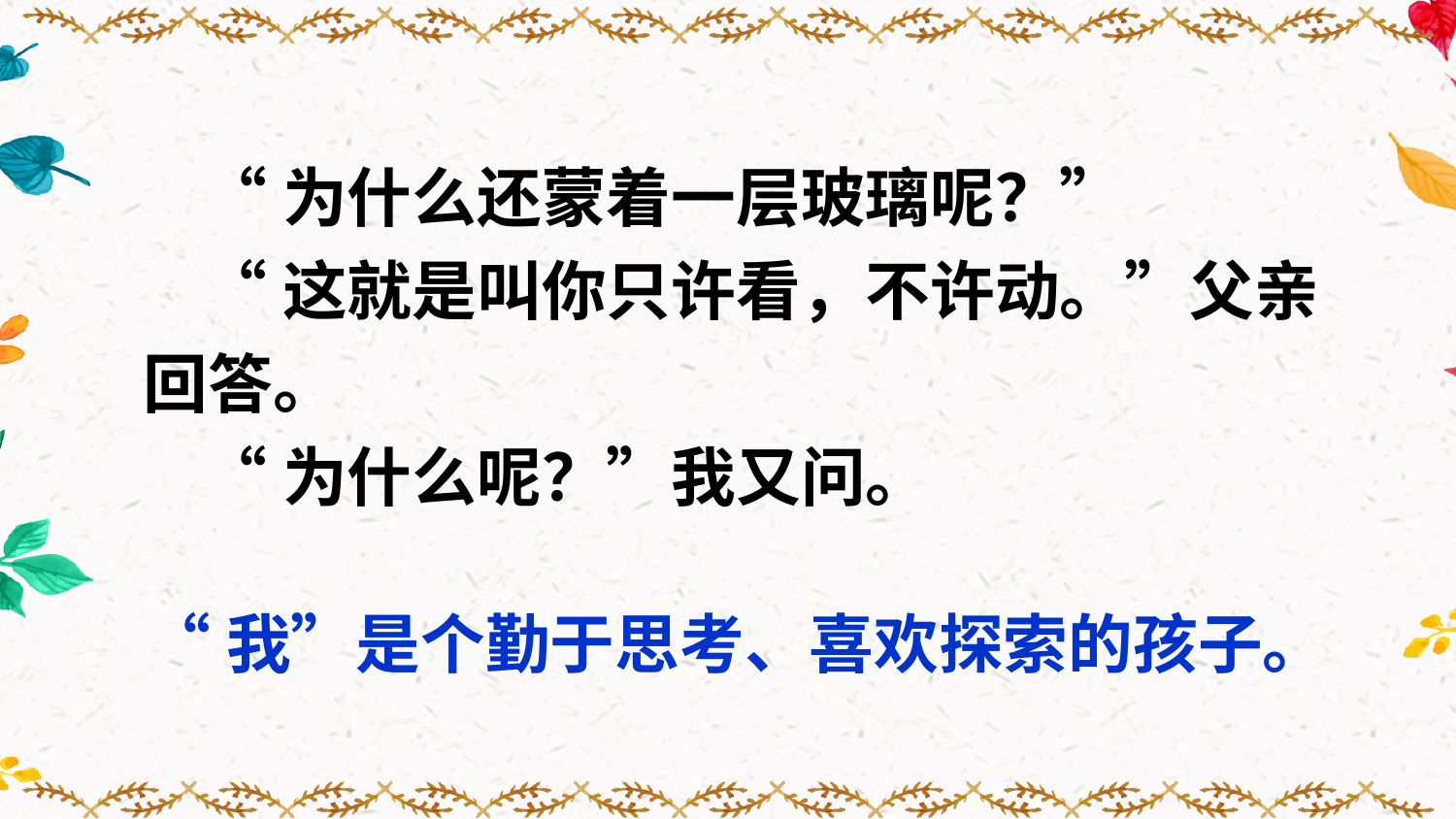

“为什么还蒙着一层玻璃呢？”
    “这就是叫你只许看，不许动。”父亲回答。
    “为什么呢？”我又问。
“我”是个勤于思考、喜欢探索的孩子。